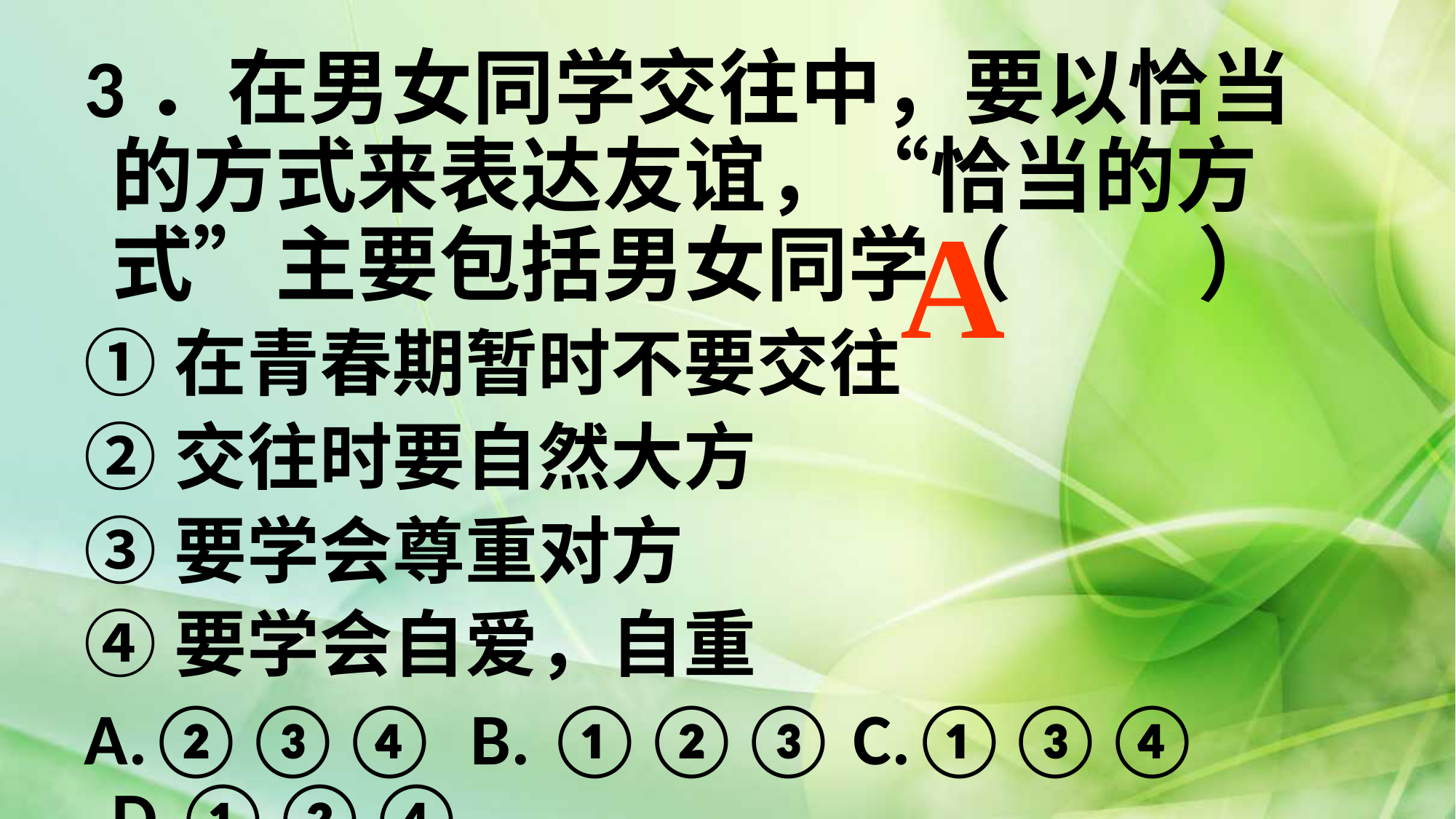

3．在男女同学交往中，要以恰当的方式来表达友谊，“恰当的方式”主要包括男女同学（          ）
①在青春期暂时不要交往
②交往时要自然大方
③要学会尊重对方
④要学会自爱，自重
A.②③④  B. ①②③ C.①③④    D.①②④
A